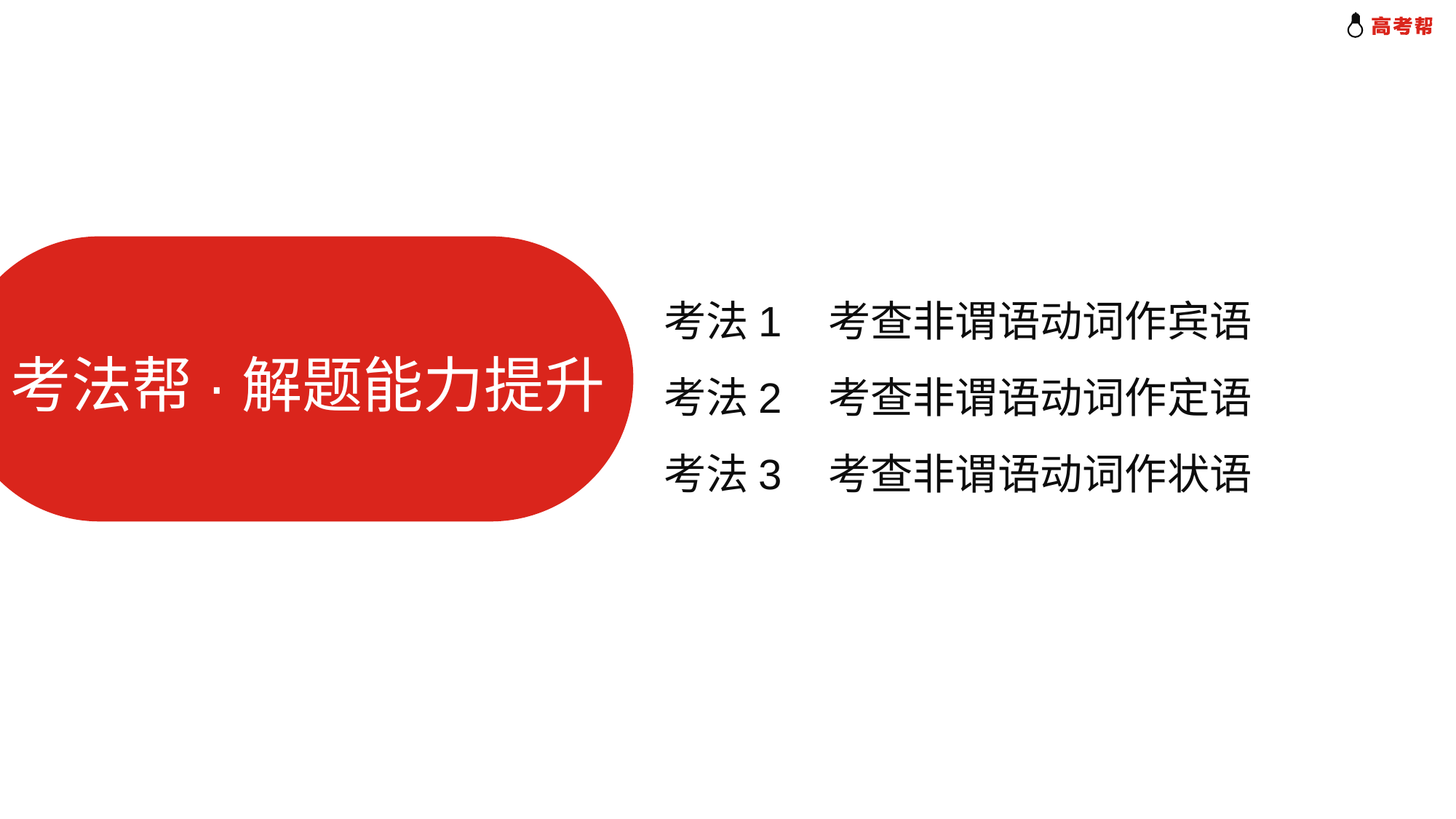

考法1   考查非谓语动词作宾语
考法2   考查非谓语动词作定语
考法3   考查非谓语动词作状语
考法帮·解题能力提升